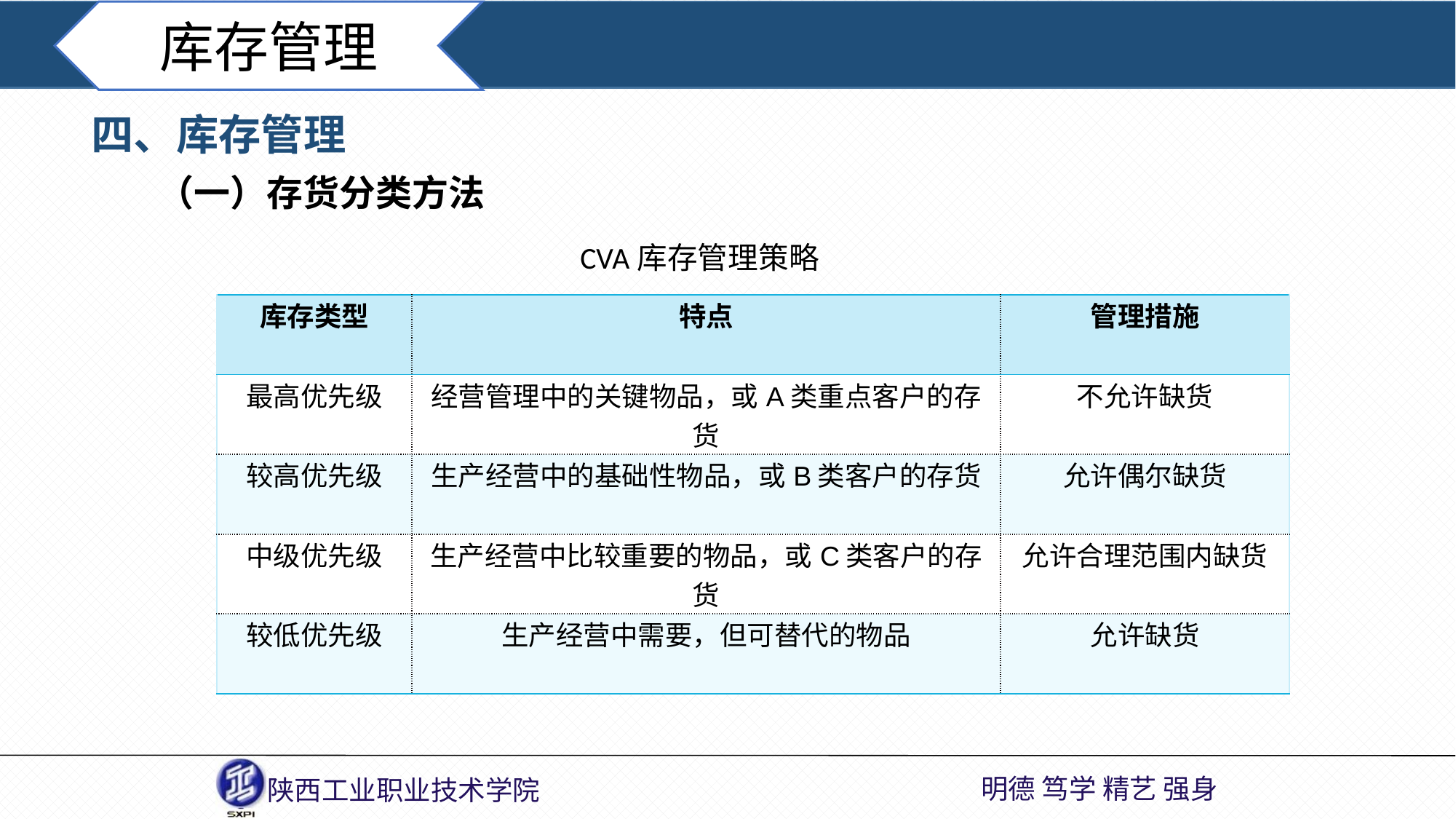

库存管理
四、库存管理
（一）存货分类方法
CVA库存管理策略
| 库存类型 | 特点 | 管理措施 |
| --- | --- | --- |
| 最高优先级 | 经营管理中的关键物品，或A类重点客户的存货 | 不允许缺货 |
| 较高优先级 | 生产经营中的基础性物品，或B类客户的存货 | 允许偶尔缺货 |
| 中级优先级 | 生产经营中比较重要的物品，或C类客户的存货 | 允许合理范围内缺货 |
| 较低优先级 | 生产经营中需要，但可替代的物品 | 允许缺货 |